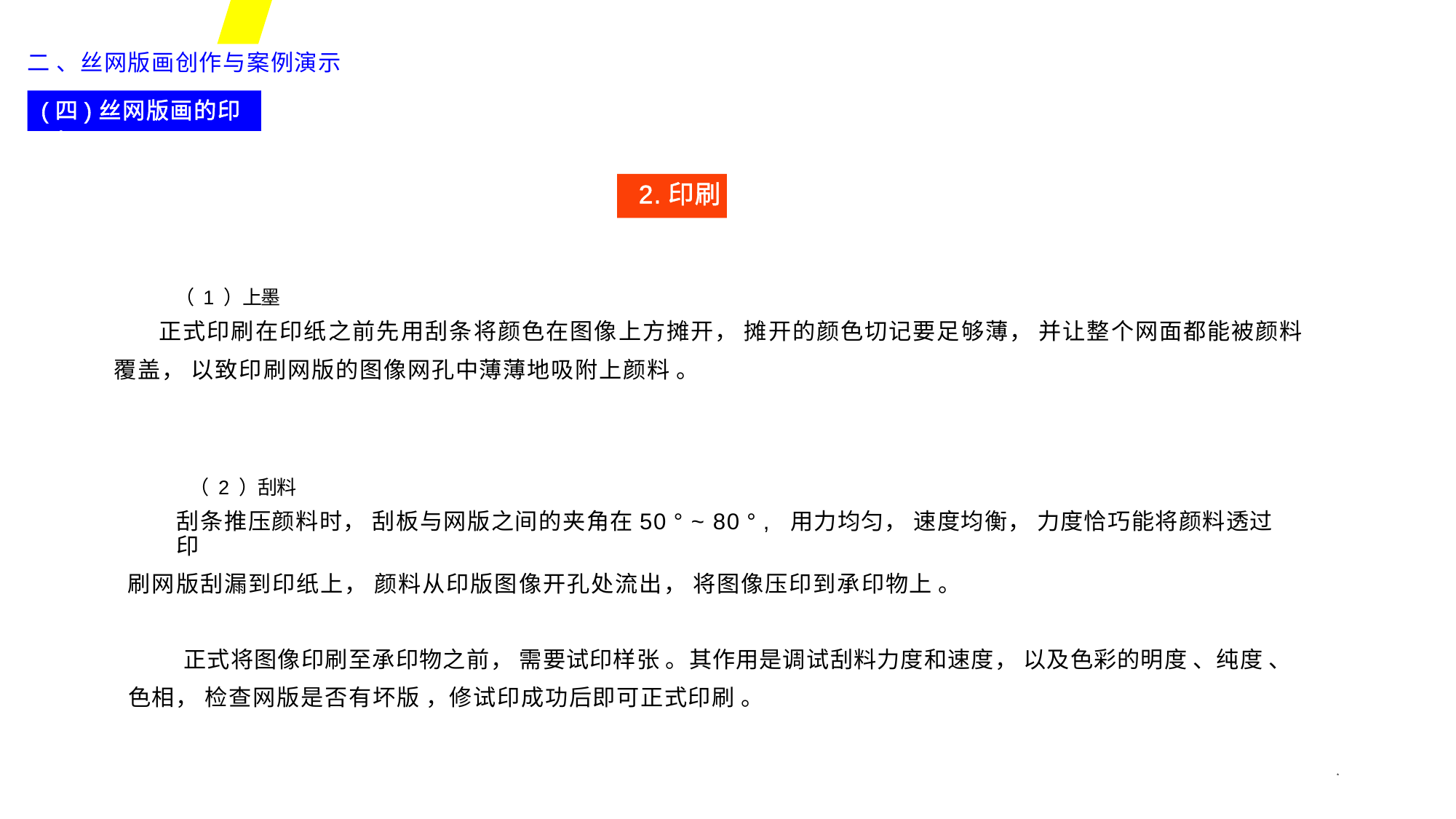

二 、丝网版画创作与案例演示

(四)丝网版画的印刷

2.印刷

（ 1 ）上墨
正式印刷在印纸之前先用刮条将颜色在图像上方摊开， 摊开的颜色切记要足够薄， 并让整个网面都能被颜料
覆盖， 以致印刷网版的图像网孔中薄薄地吸附上颜料 。

（ 2 ）刮料
刮条推压颜料时， 刮板与网版之间的夹角在50 ° ~ 80 ° ,  用力均匀， 速度均衡， 力度恰巧能将颜料透过印
刷网版刮漏到印纸上， 颜料从印版图像开孔处流出， 将图像压印到承印物上 。

正式将图像印刷至承印物之前， 需要试印样张 。其作用是调试刮料力度和速度， 以及色彩的明度 、纯度 、
色相， 检查网版是否有坏版 ，修试印成功后即可正式印刷 。

*